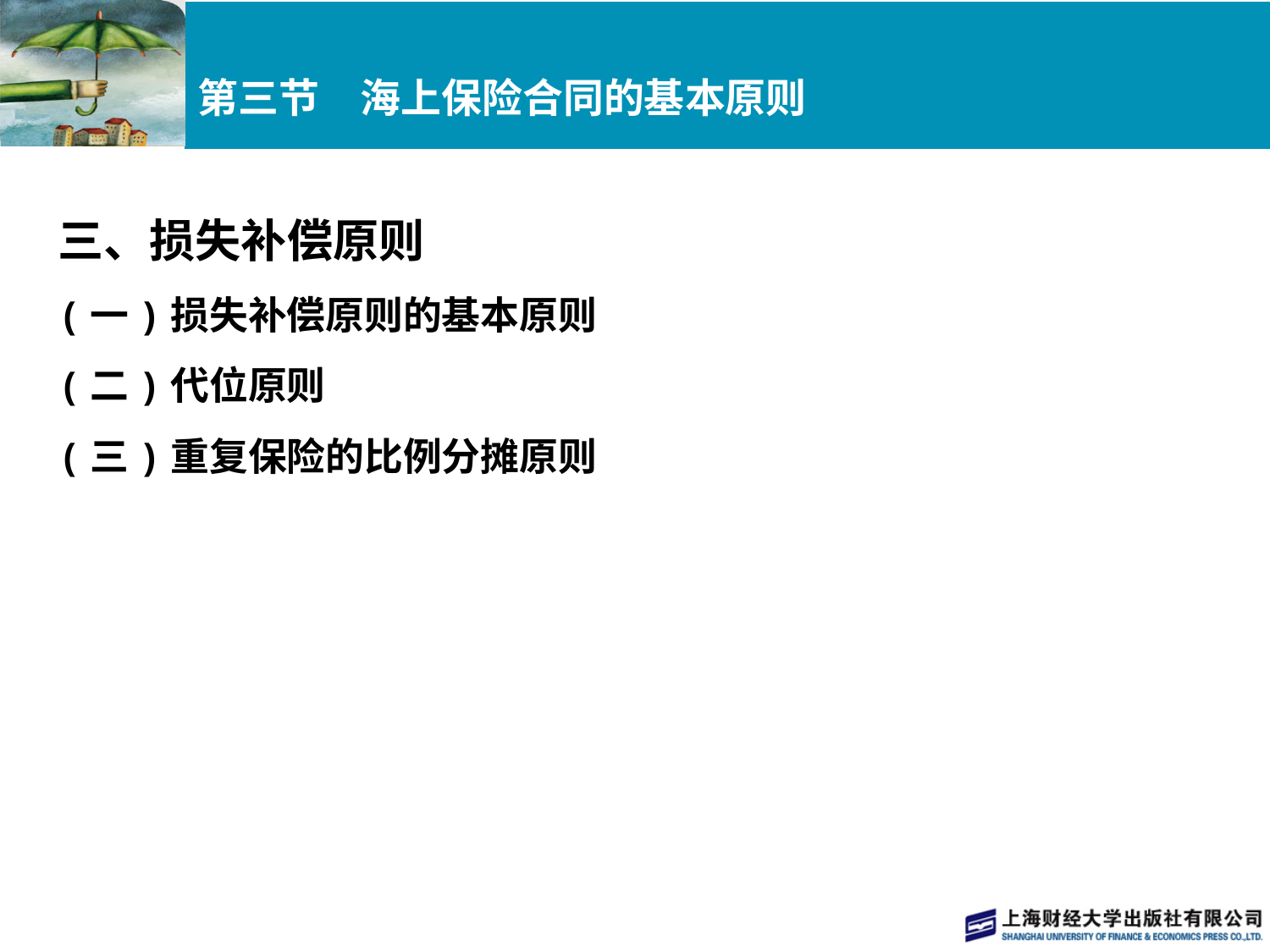

# 第三节　海上保险合同的基本原则
三、损失补偿原则
(一)损失补偿原则的基本原则
(二)代位原则
(三)重复保险的比例分摊原则